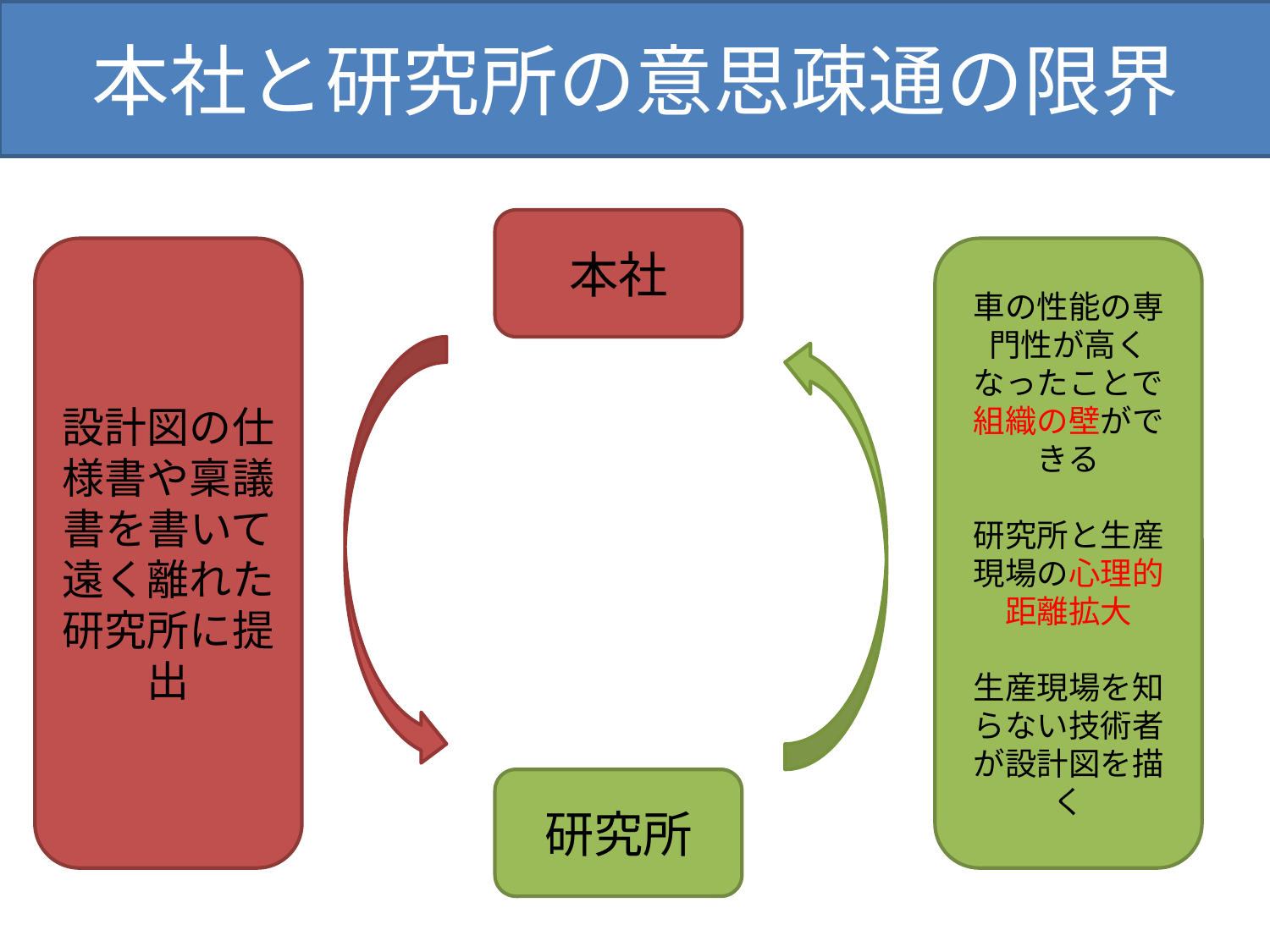

本社と研究所の意思疎通の限界
本社
設計図の仕様書や稟議書を書いて遠く離れた研究所に提出
車の性能の専門性が高くなったことで組織の壁ができる

研究所と生産現場の心理的距離拡大

生産現場を知らない技術者が設計図を描く

研究所